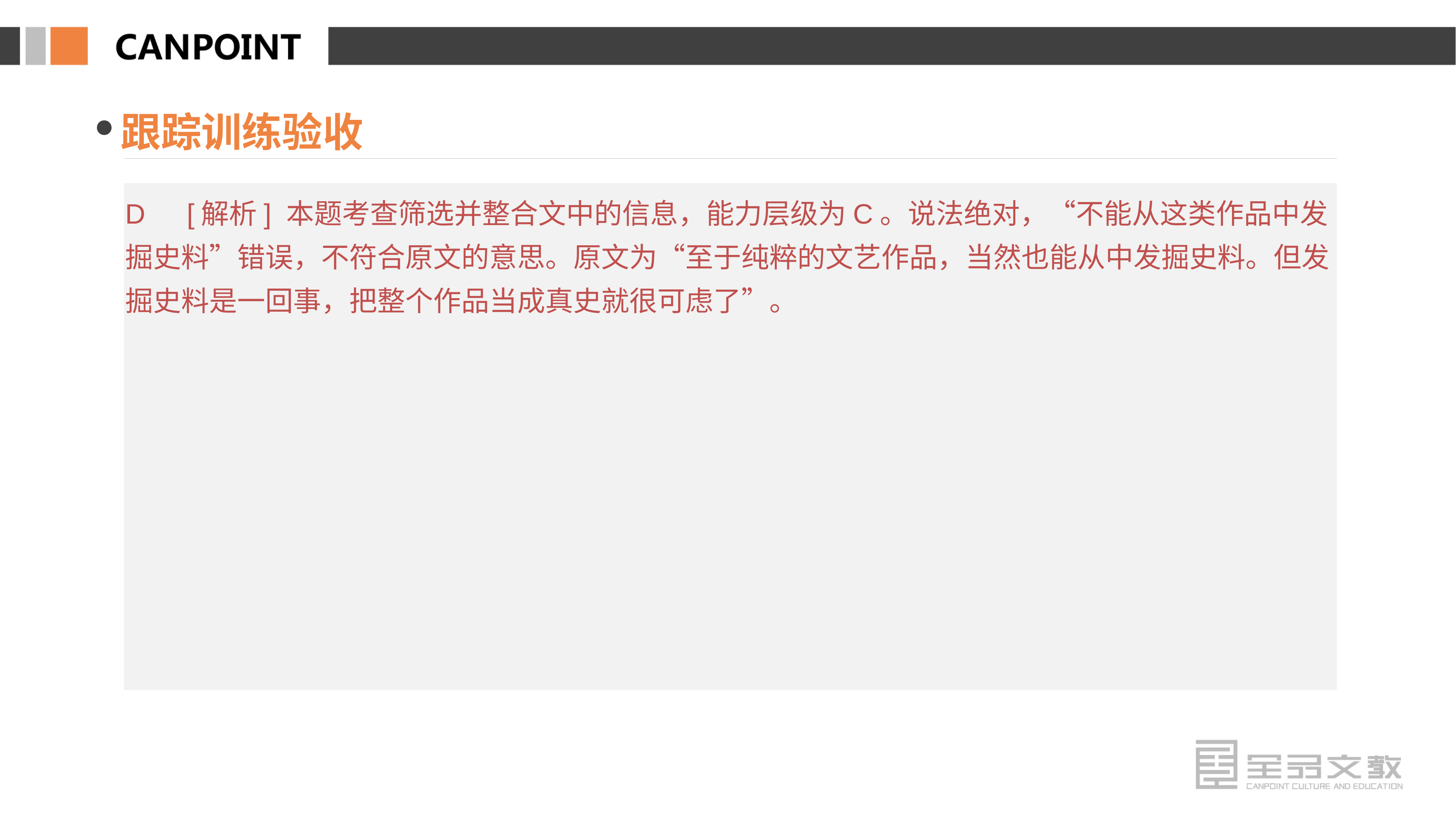

跟踪训练验收

D　[解析] 本题考查筛选并整合文中的信息，能力层级为C。说法绝对，“不能从这类作品中发掘史料”错误，不符合原文的意思。原文为“至于纯粹的文艺作品，当然也能从中发掘史料。但发掘史料是一回事，把整个作品当成真史就很可虑了”。